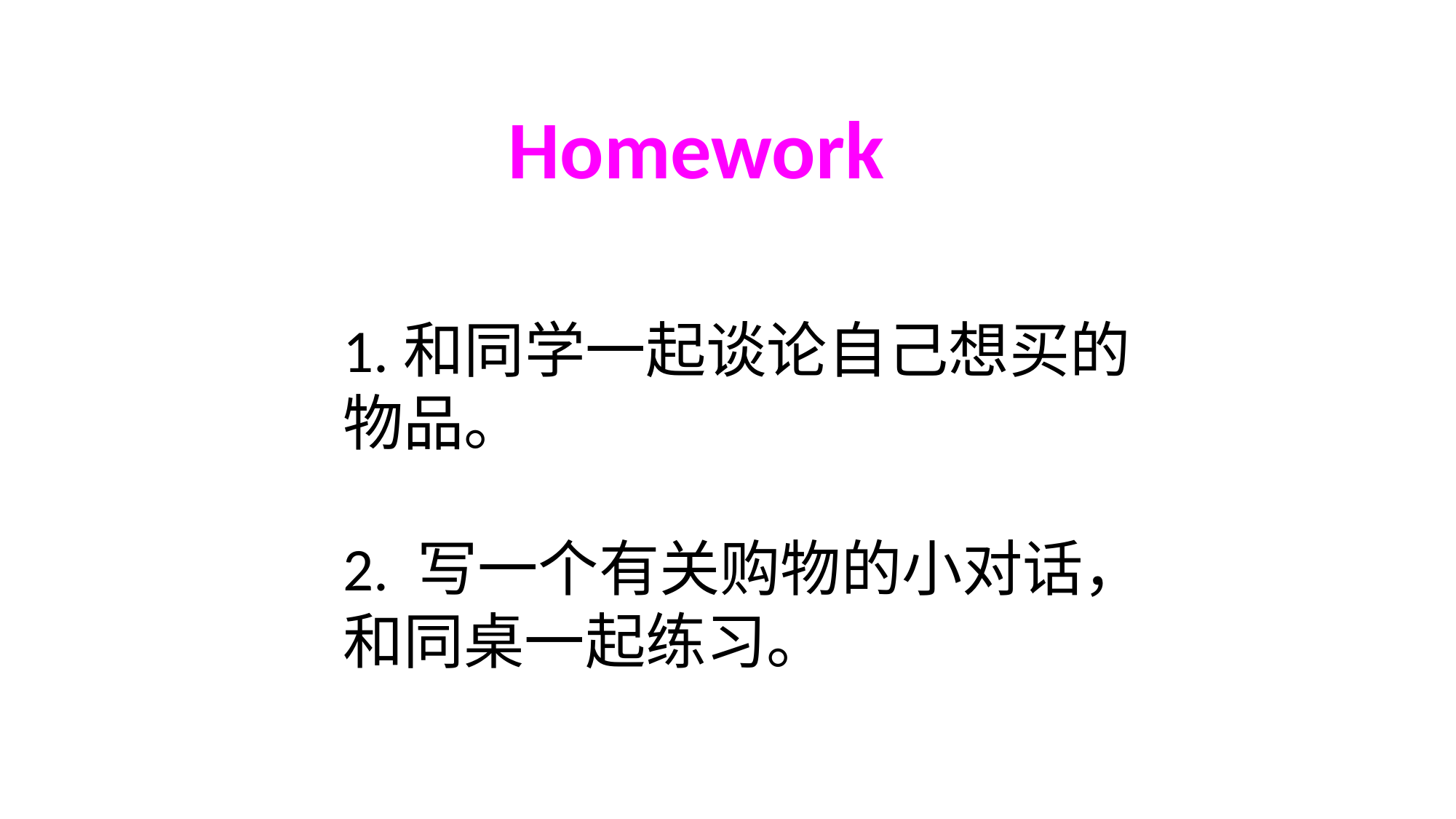

Homework
1.和同学一起谈论自己想买的物品。

2. 写一个有关购物的小对话，和同桌一起练习。